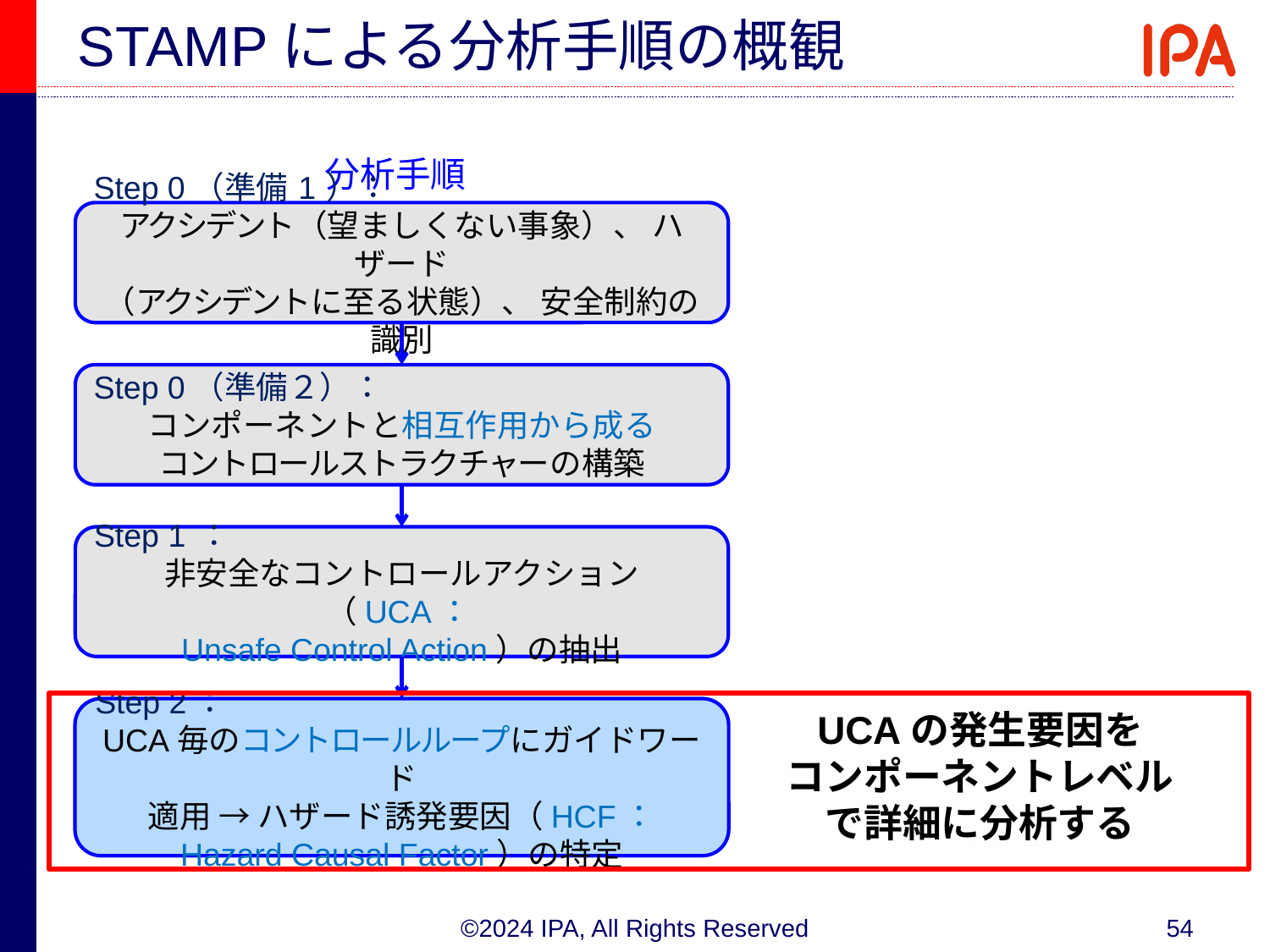

# STAMPによる分析手順の概観
分析手順
Step 0（準備1）：
アクシデント（望ましくない事象）、 ハザード
（アクシデントに至る状態）、 安全制約の識別
Step 0（準備２）：
コンポーネントと相互作用から成る
コントロールストラクチャーの構築
Step 1：
非安全なコントロールアクション（UCA：
Unsafe Control Action）の抽出

Step 2：
UCA毎のコントロールループにガイドワード
適用 → ハザード誘発要因（HCF：
Hazard Causal Factor）の特定
UCAの発生要因を
コンポーネントレベルで詳細に分析する
©2024 IPA, All Rights Reserved
54